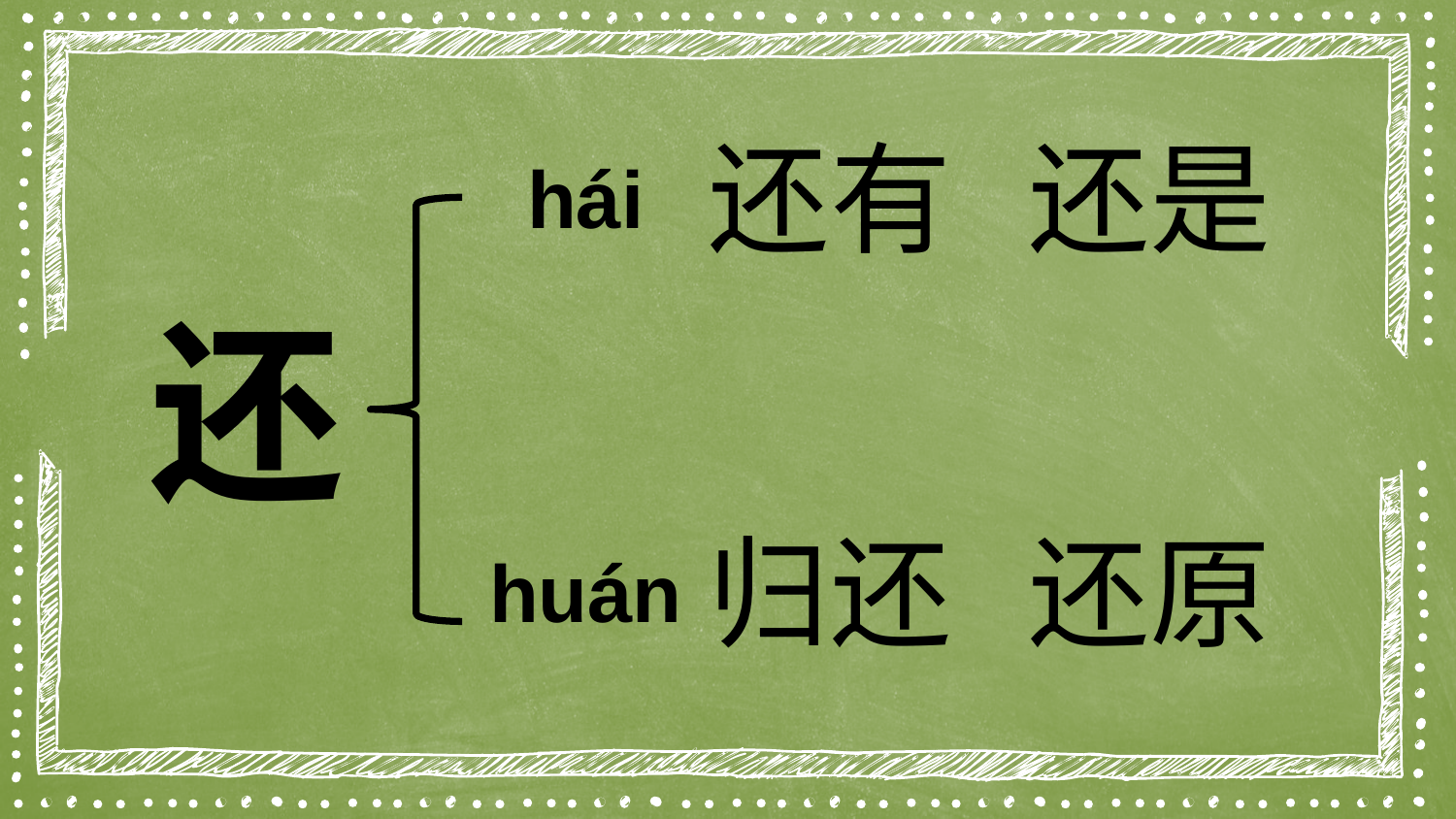

还有
还是
hái

还
还原
归还
huán